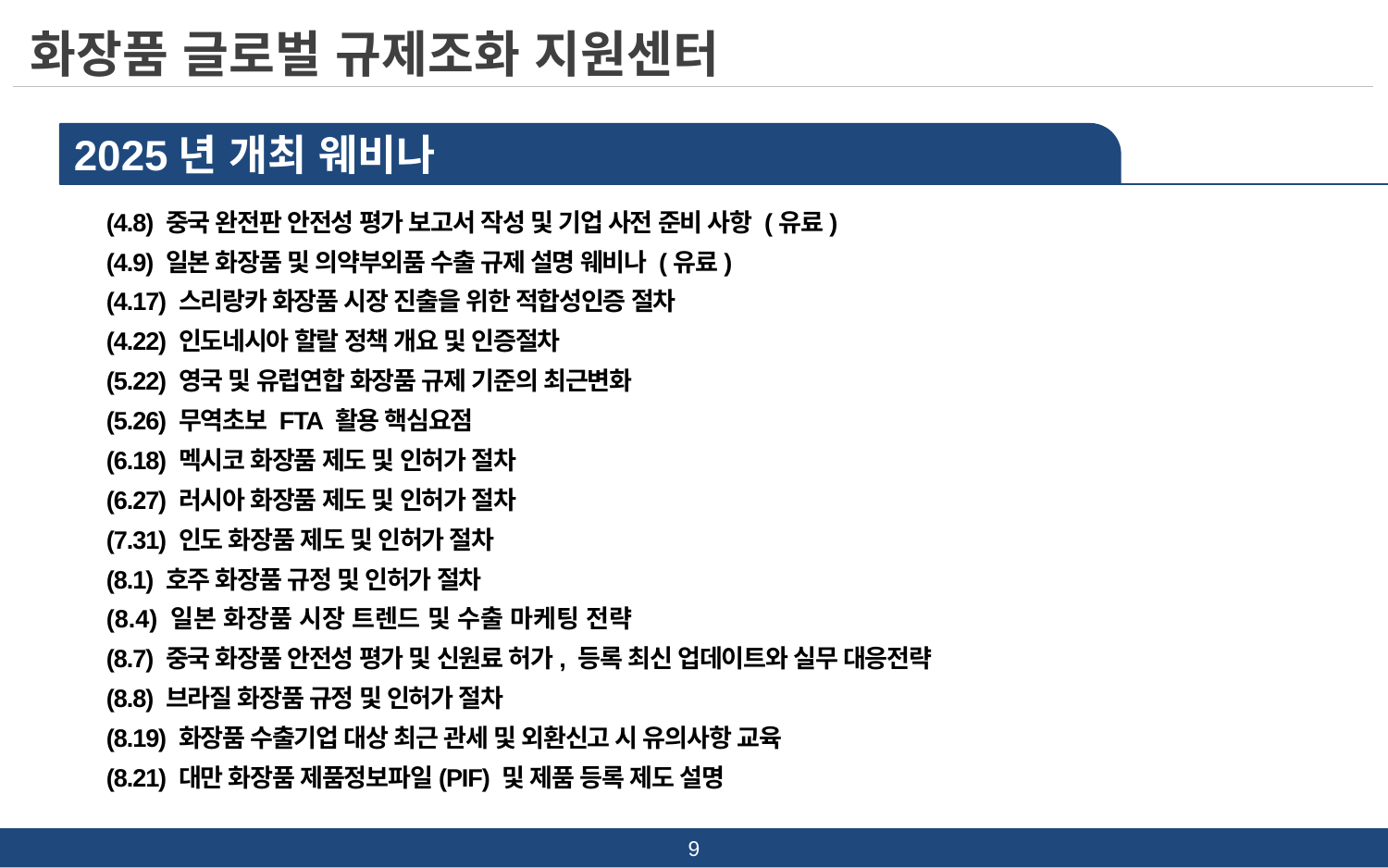

화장품 글로벌 규제조화 지원센터
2025년 개최 웨비나
(4.8) 중국 완전판 안전성 평가 보고서 작성 및 기업 사전 준비 사항 (유료)
(4.9) 일본 화장품 및 의약부외품 수출 규제 설명 웨비나 (유료)
(4.17) 스리랑카 화장품 시장 진출을 위한 적합성인증 절차
(4.22) 인도네시아 할랄 정책 개요 및 인증절차
(5.22) 영국 및 유럽연합 화장품 규제 기준의 최근변화
(5.26) 무역초보 FTA 활용 핵심요점
(6.18) 멕시코 화장품 제도 및 인허가 절차
(6.27) 러시아 화장품 제도 및 인허가 절차
(7.31) 인도 화장품 제도 및 인허가 절차
(8.1) 호주 화장품 규정 및 인허가 절차
(8.4) 일본 화장품 시장 트렌드 및 수출 마케팅 전략
(8.7) 중국 화장품 안전성 평가 및 신원료 허가, 등록 최신 업데이트와 실무 대응전략
(8.8) 브라질 화장품 규정 및 인허가 절차
(8.19) 화장품 수출기업 대상 최근 관세 및 외환신고 시 유의사항 교육
(8.21) 대만 화장품 제품정보파일(PIF) 및 제품 등록 제도 설명
9